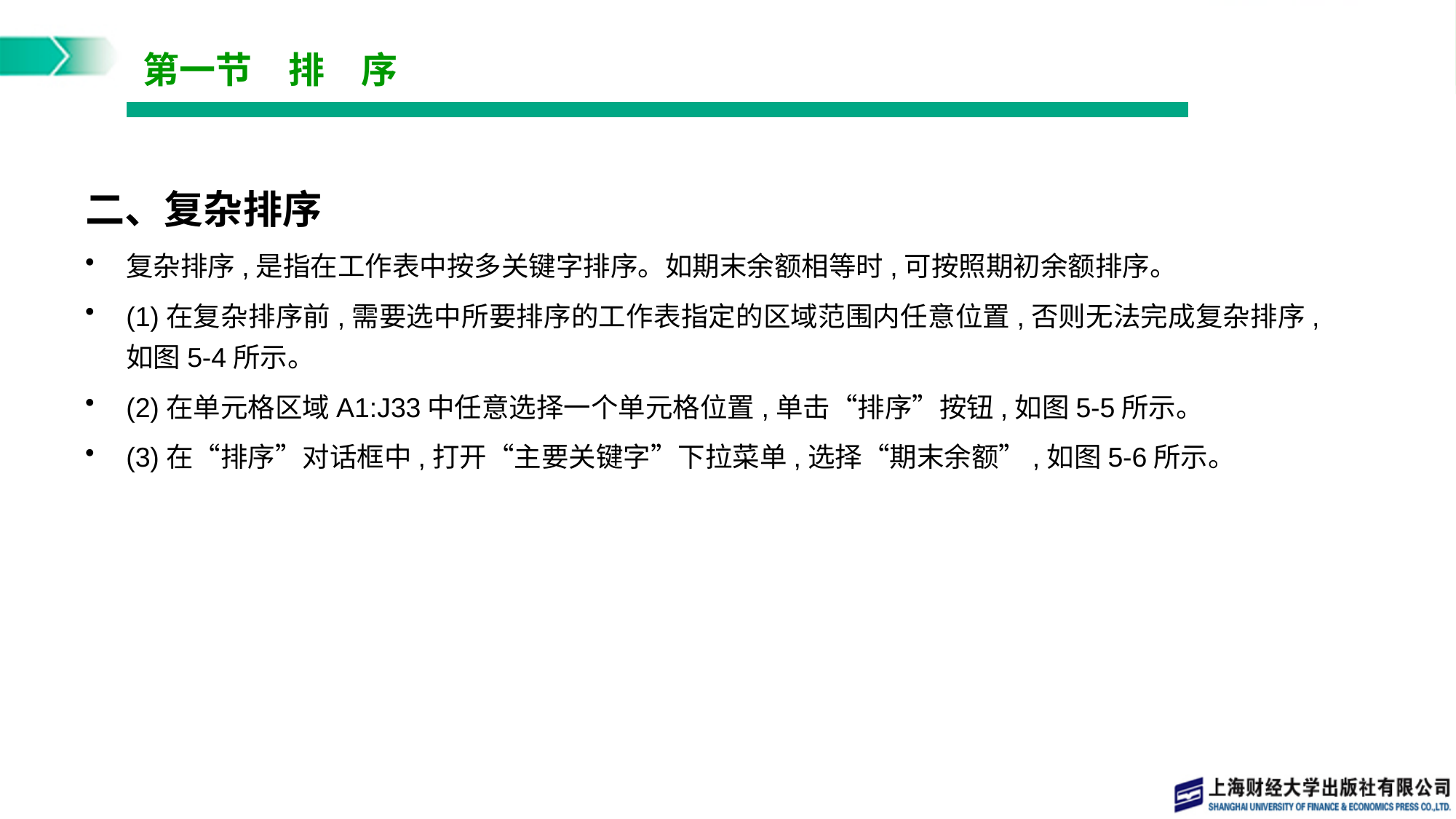

# 第一节　排　序
二、复杂排序
复杂排序,是指在工作表中按多关键字排序。如期末余额相等时,可按照期初余额排序。
(1)在复杂排序前,需要选中所要排序的工作表指定的区域范围内任意位置,否则无法完成复杂排序,如图5-4所示。
(2)在单元格区域A1:J33中任意选择一个单元格位置,单击“排序”按钮,如图5-5所示。
(3)在“排序”对话框中,打开“主要关键字”下拉菜单,选择“期末余额”,如图5-6所示。